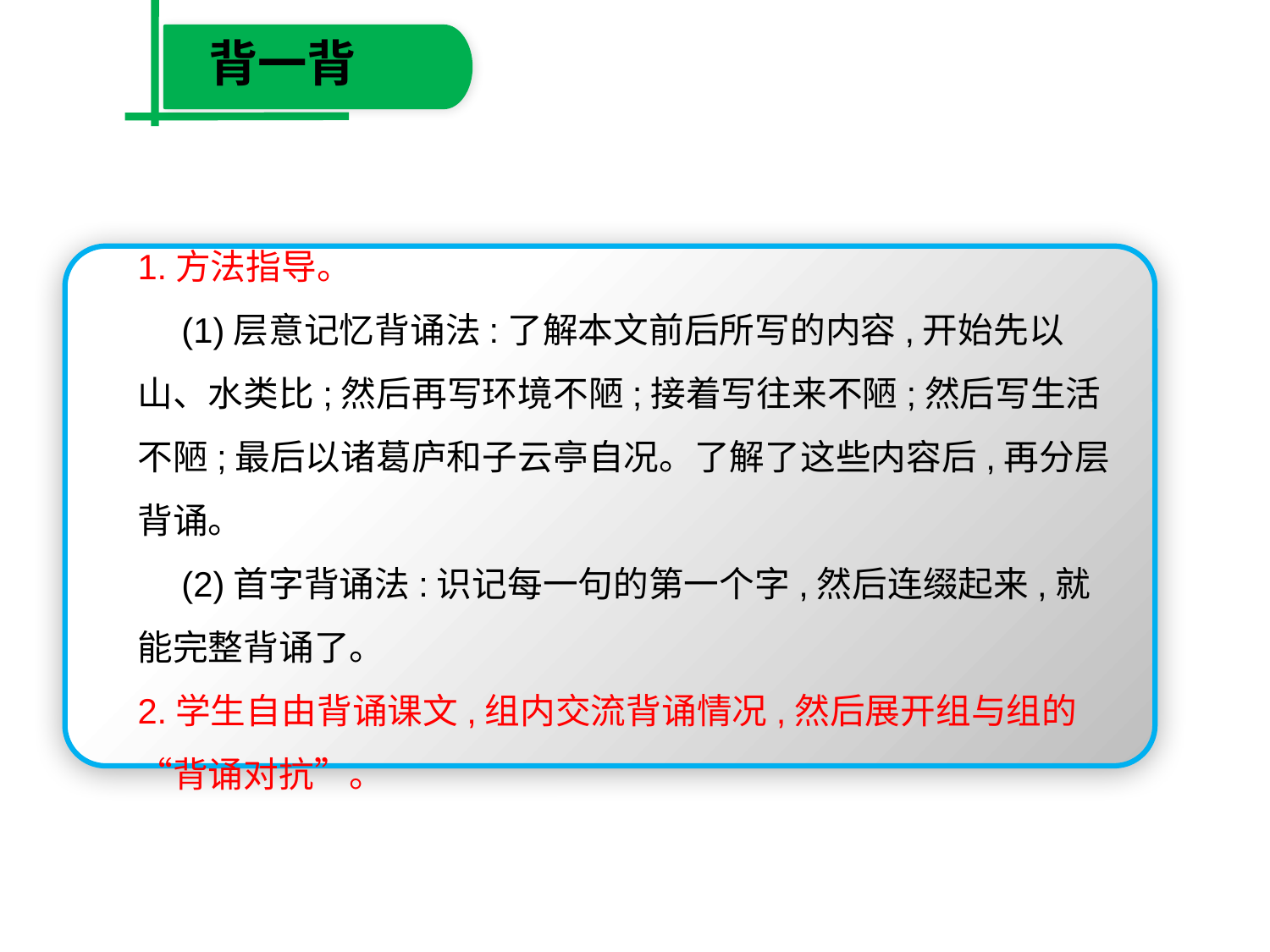

背一背

1.方法指导。
　(1)层意记忆背诵法:了解本文前后所写的内容,开始先以山、水类比;然后再写环境不陋;接着写往来不陋;然后写生活不陋;最后以诸葛庐和子云亭自况。了解了这些内容后,再分层背诵。
　(2)首字背诵法:识记每一句的第一个字,然后连缀起来,就能完整背诵了。
2.学生自由背诵课文,组内交流背诵情况,然后展开组与组的“背诵对抗”。